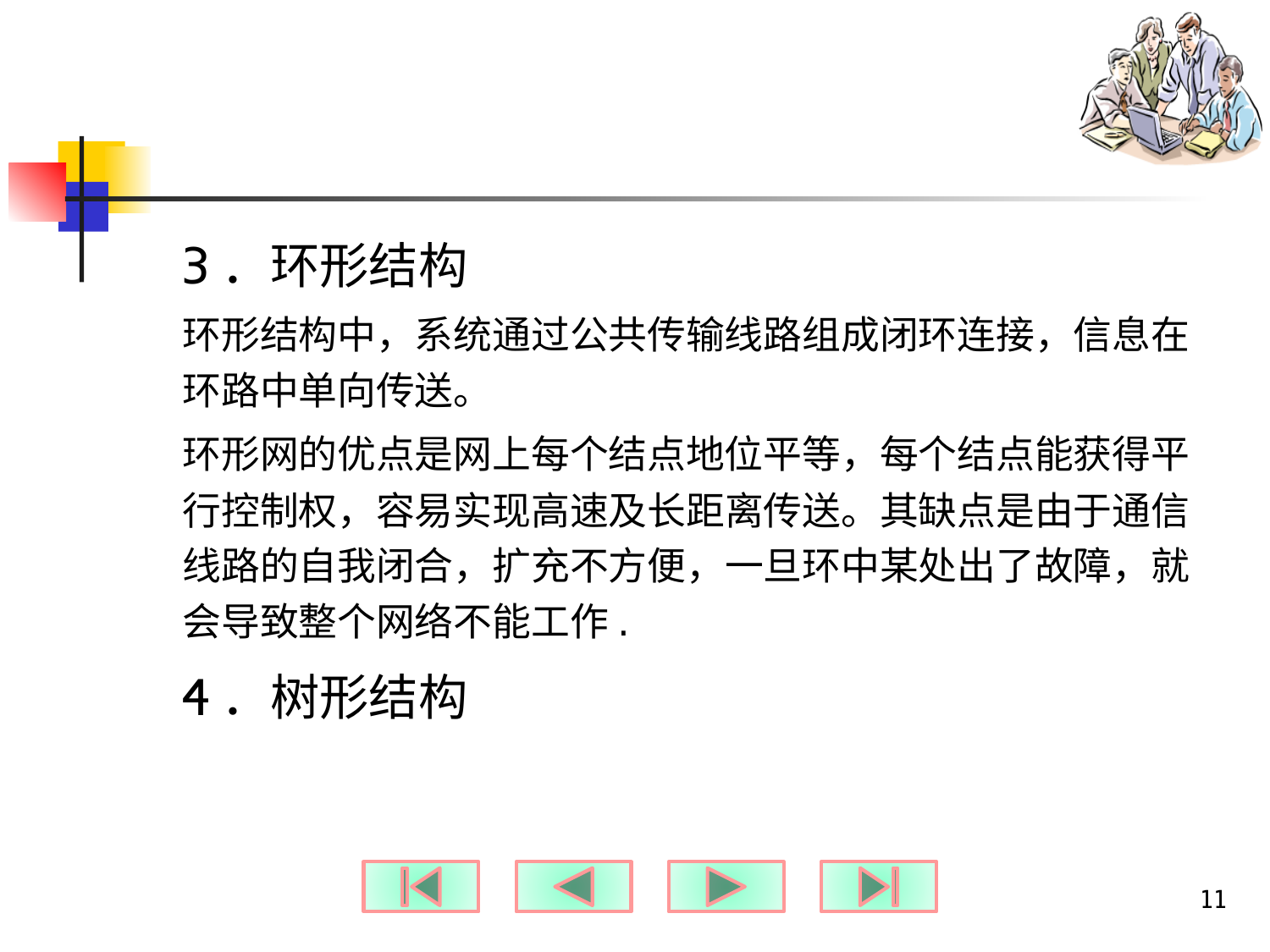

#
3．环形结构
环形结构中，系统通过公共传输线路组成闭环连接，信息在环路中单向传送。
环形网的优点是网上每个结点地位平等，每个结点能获得平行控制权，容易实现高速及长距离传送。其缺点是由于通信线路的自我闭合，扩充不方便，一旦环中某处出了故障，就会导致整个网络不能工作.
4．树形结构

11